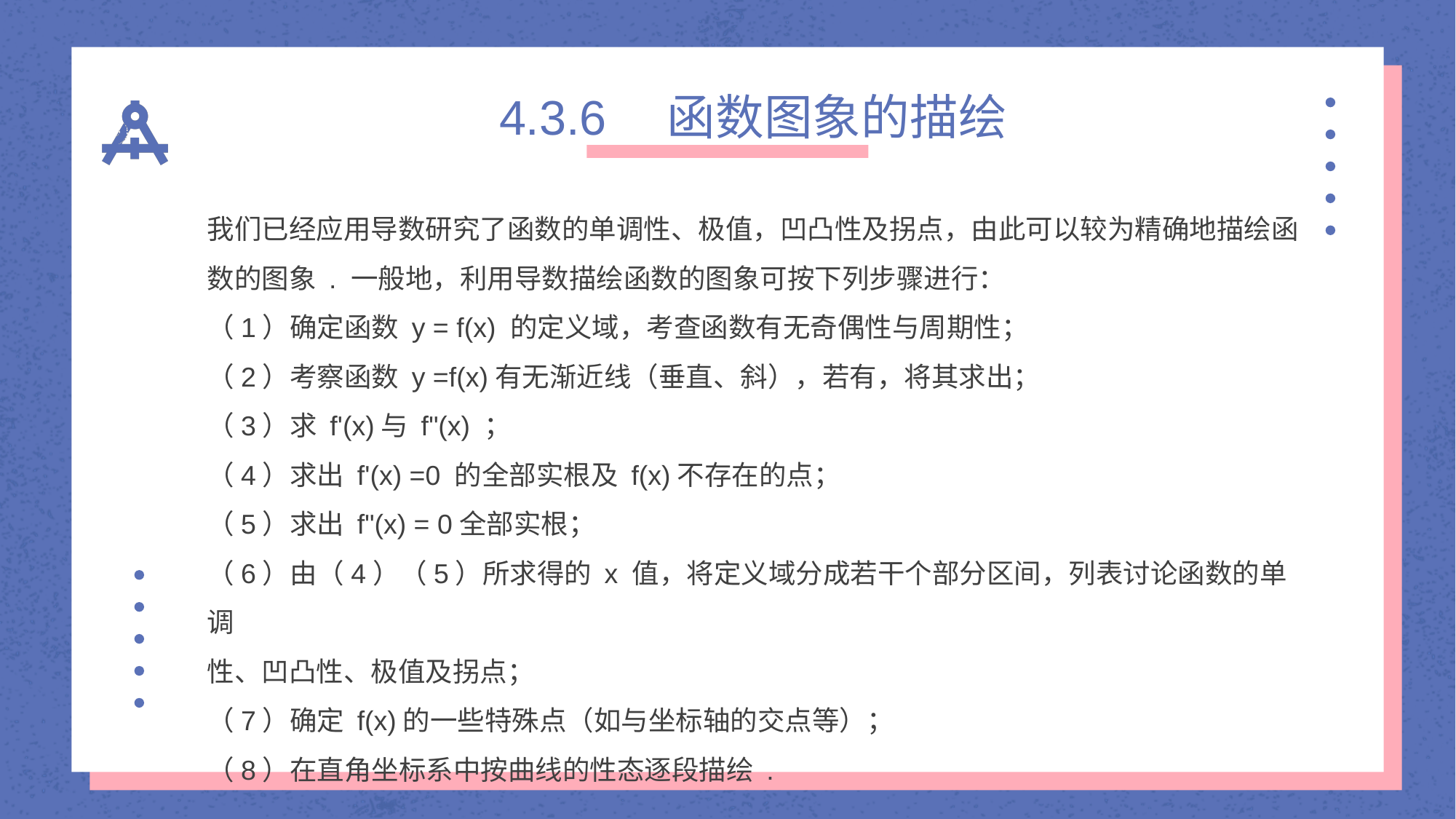

4.3.6　函数图象的描绘

我们已经应用导数研究了函数的单调性、极值，凹凸性及拐点，由此可以较为精确地描绘函数的图象 . 一般地，利用导数描绘函数的图象可按下列步骤进行：
（1）确定函数 y = f(x) 的定义域，考查函数有无奇偶性与周期性；
（2）考察函数 y =f(x)有无渐近线（垂直、斜），若有，将其求出；
（3）求 f'(x)与 f"(x) ；
（4）求出 f'(x) =0 的全部实根及 f(x)不存在的点；
（5）求出 f"(x) = 0全部实根；
（6）由（4）（5）所求得的 x 值，将定义域分成若干个部分区间，列表讨论函数的单调
性、凹凸性、极值及拐点；
（7）确定 f(x)的一些特殊点（如与坐标轴的交点等）；
（8）在直角坐标系中按曲线的性态逐段描绘 .